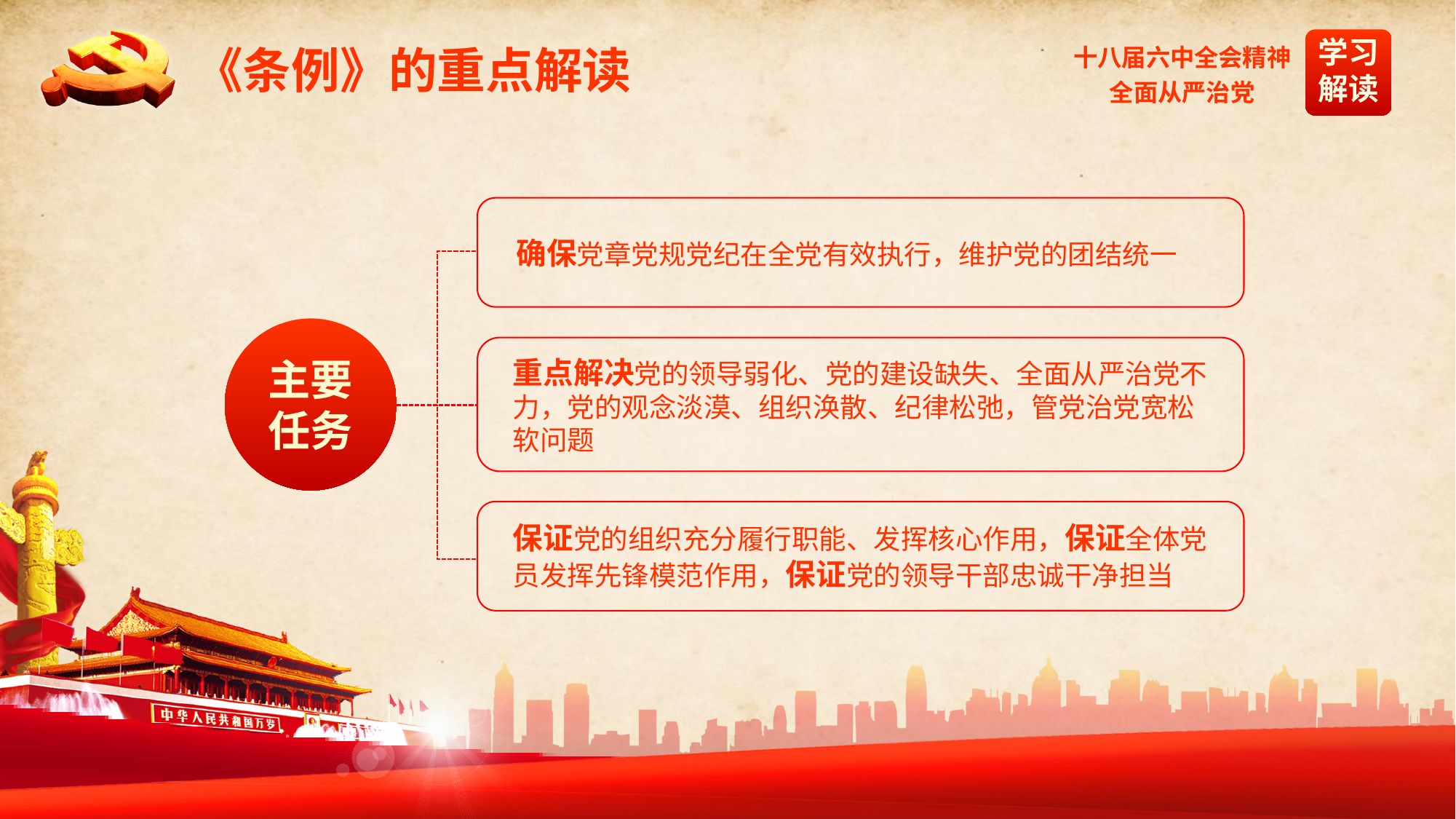

《条例》的重点解读

确保党章党规党纪在全党有效执行，维护党的团结统一

主要任务

重点解决党的领导弱化、党的建设缺失、全面从严治党不力，党的观念淡漠、组织涣散、纪律松弛，管党治党宽松软问题

保证党的组织充分履行职能、发挥核心作用，保证全体党员发挥先锋模范作用，保证党的领导干部忠诚干净担当